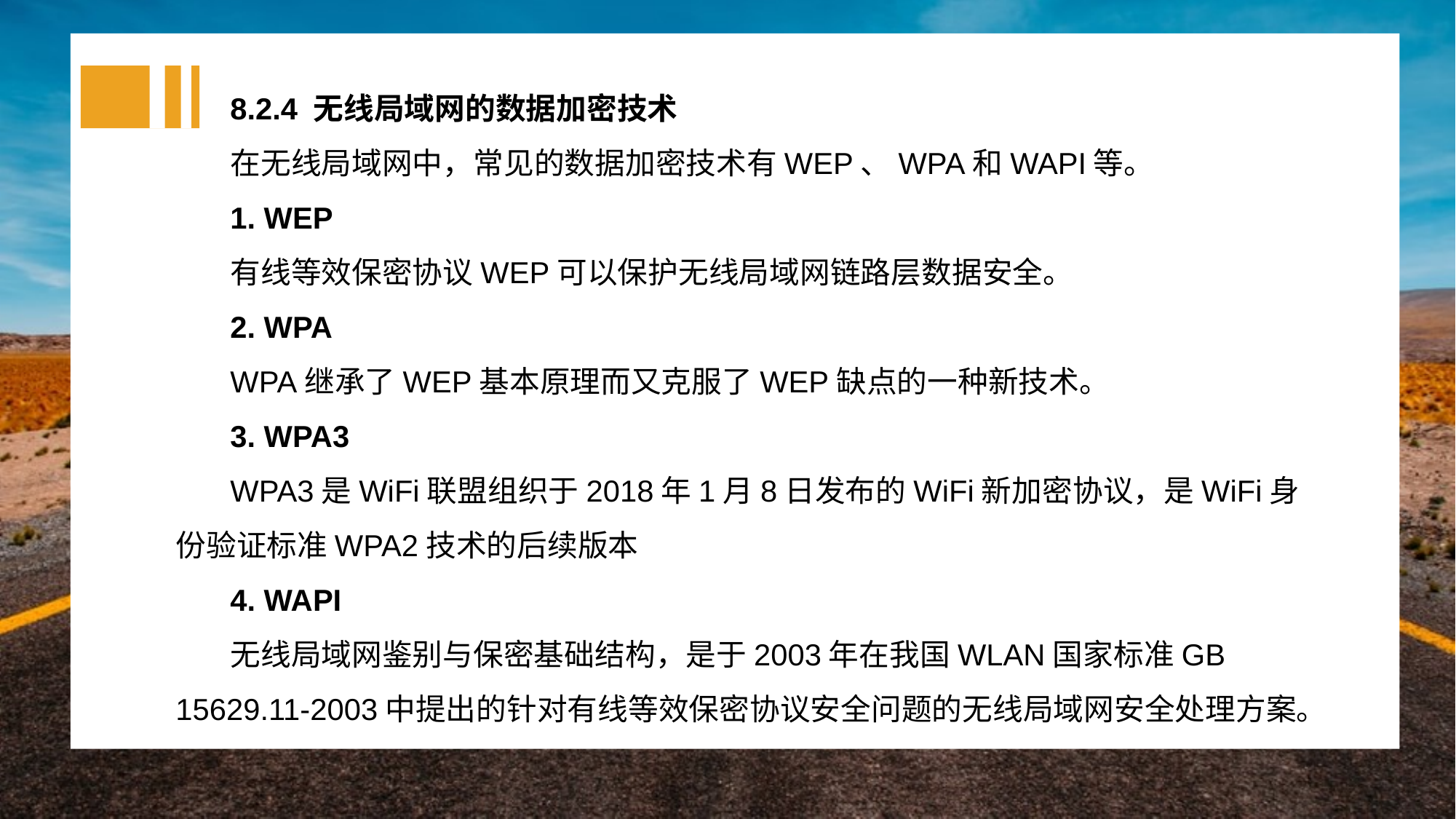

8.2.4 无线局域网的数据加密技术
在无线局域网中，常见的数据加密技术有WEP、WPA和WAPI等。
1. WEP
有线等效保密协议WEP可以保护无线局域网链路层数据安全。
2. WPA
WPA继承了WEP基本原理而又克服了WEP缺点的一种新技术。
3. WPA3
WPA3是WiFi联盟组织于2018年1月8日发布的WiFi新加密协议，是WiFi身份验证标准WPA2技术的后续版本
4. WAPI
无线局域网鉴别与保密基础结构，是于2003年在我国WLAN国家标准GB 15629.11-2003中提出的针对有线等效保密协议安全问题的无线局域网安全处理方案。